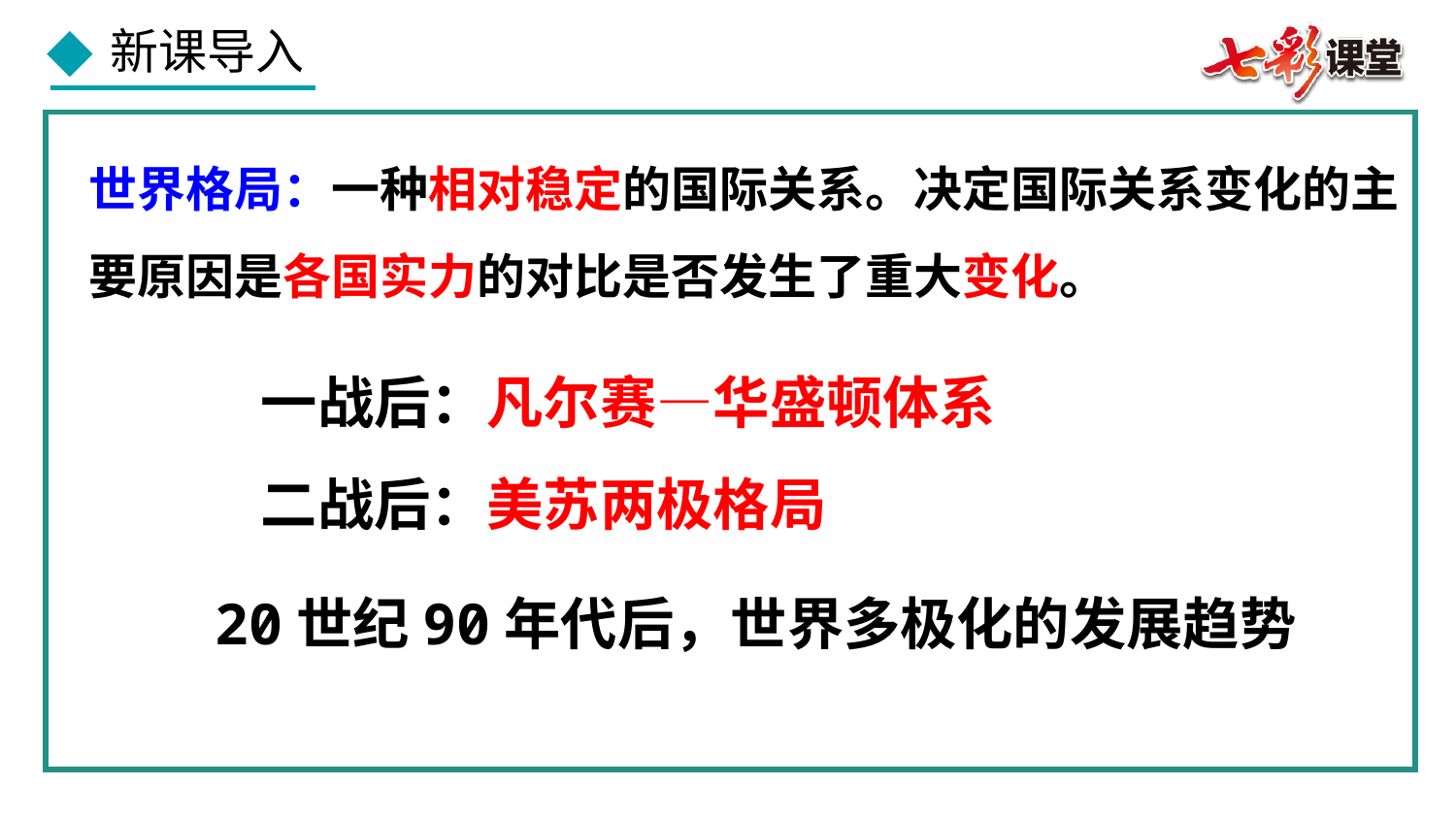

世界格局：一种相对稳定的国际关系。决定国际关系变化的主要原因是各国实力的对比是否发生了重大变化。
一战后：凡尔赛—华盛顿体系
二战后：美苏两极格局
20世纪90年代后，世界多极化的发展趋势